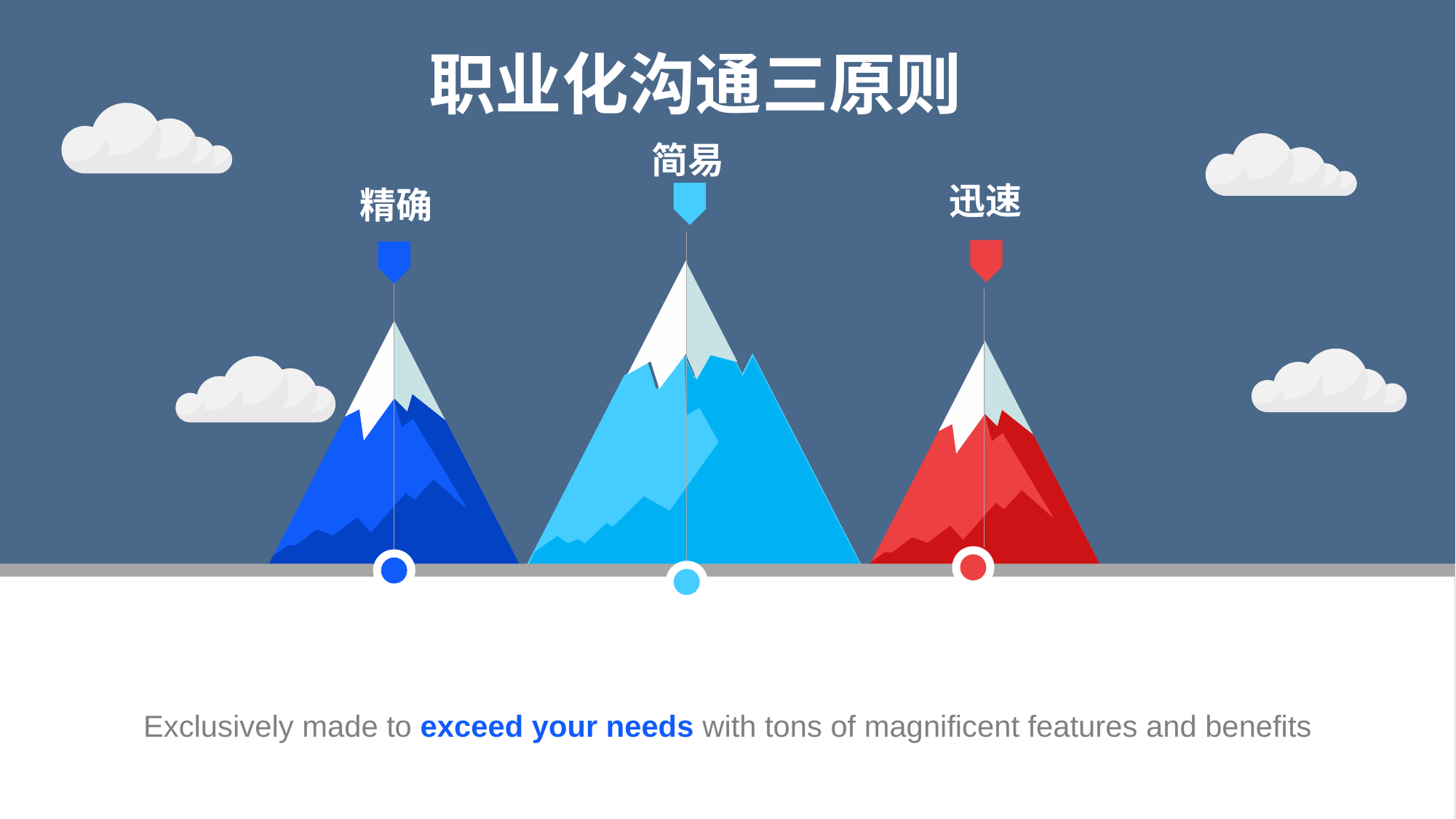

职业化沟通三原则

简易

迅速
精确

# Our Mission
Exclusively made to exceed your needs with tons of magnificent features and benefits